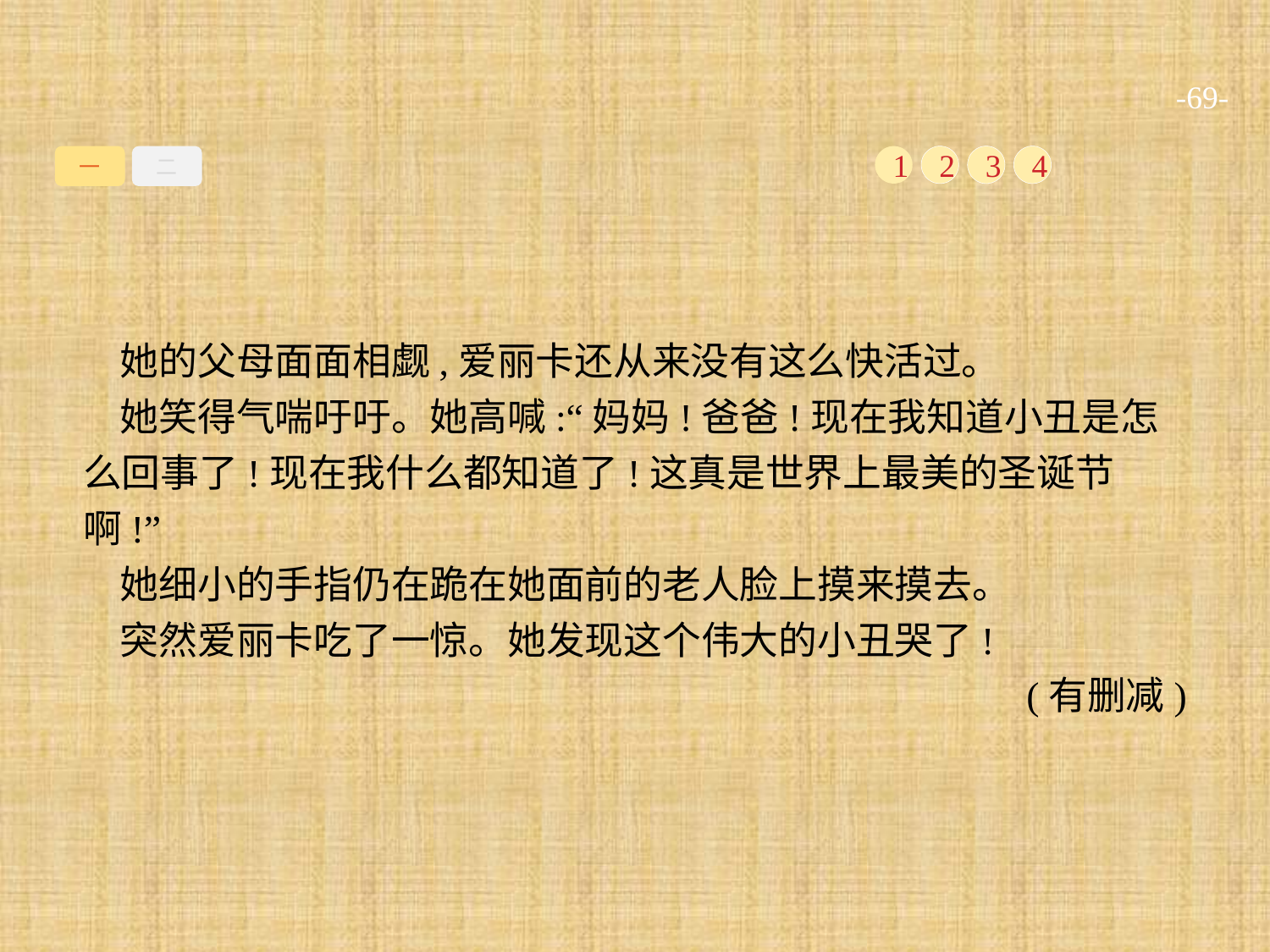

-69-
一
二
1
2
3
4
她的父母面面相觑,爱丽卡还从来没有这么快活过。
她笑得气喘吁吁。她高喊:“妈妈!爸爸!现在我知道小丑是怎么回事了!现在我什么都知道了!这真是世界上最美的圣诞节啊!”
她细小的手指仍在跪在她面前的老人脸上摸来摸去。
突然爱丽卡吃了一惊。她发现这个伟大的小丑哭了!
(有删减)